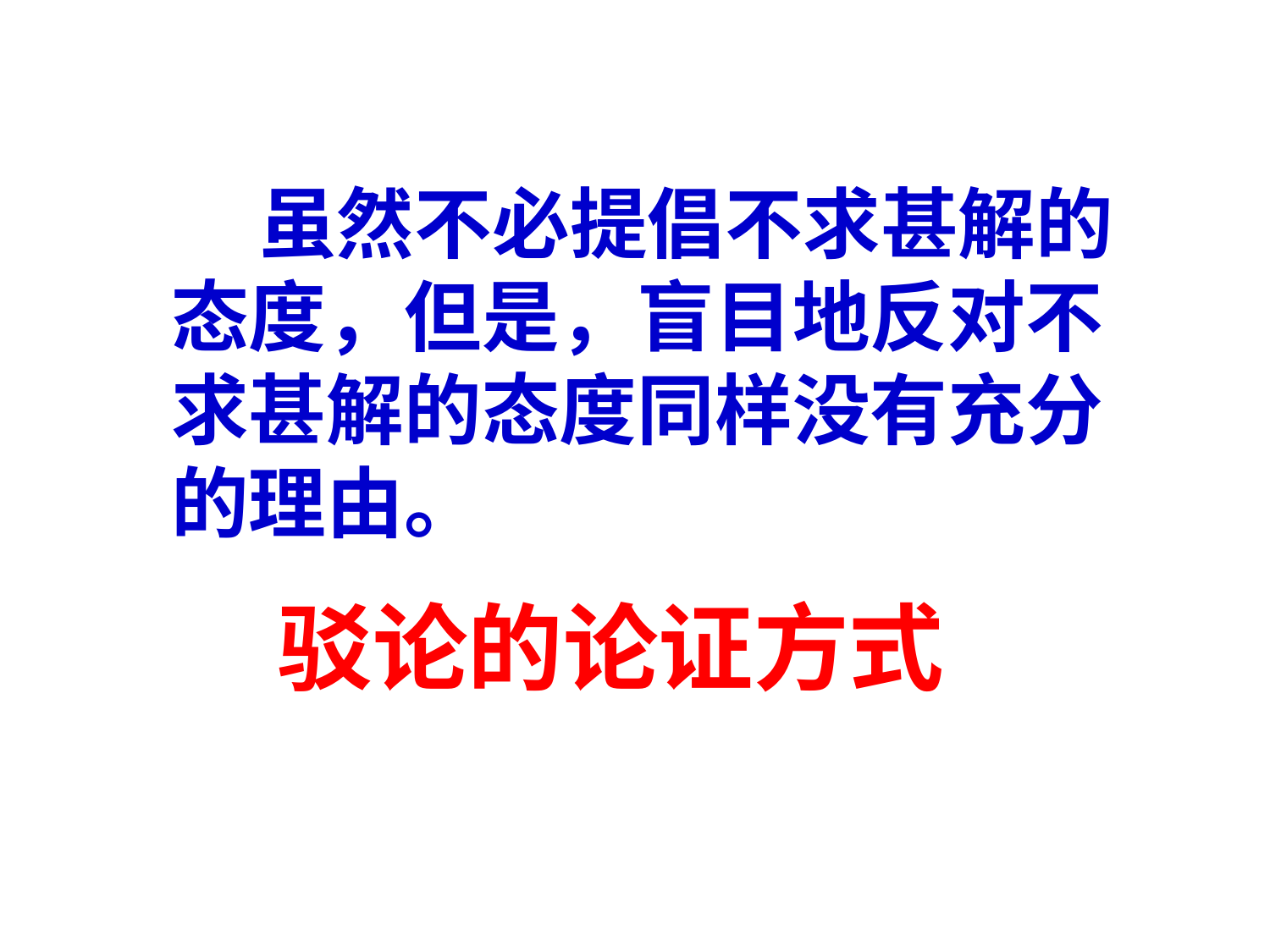

虽然不必提倡不求甚解的态度，但是，盲目地反对不求甚解的态度同样没有充分的理由。
驳论的论证方式